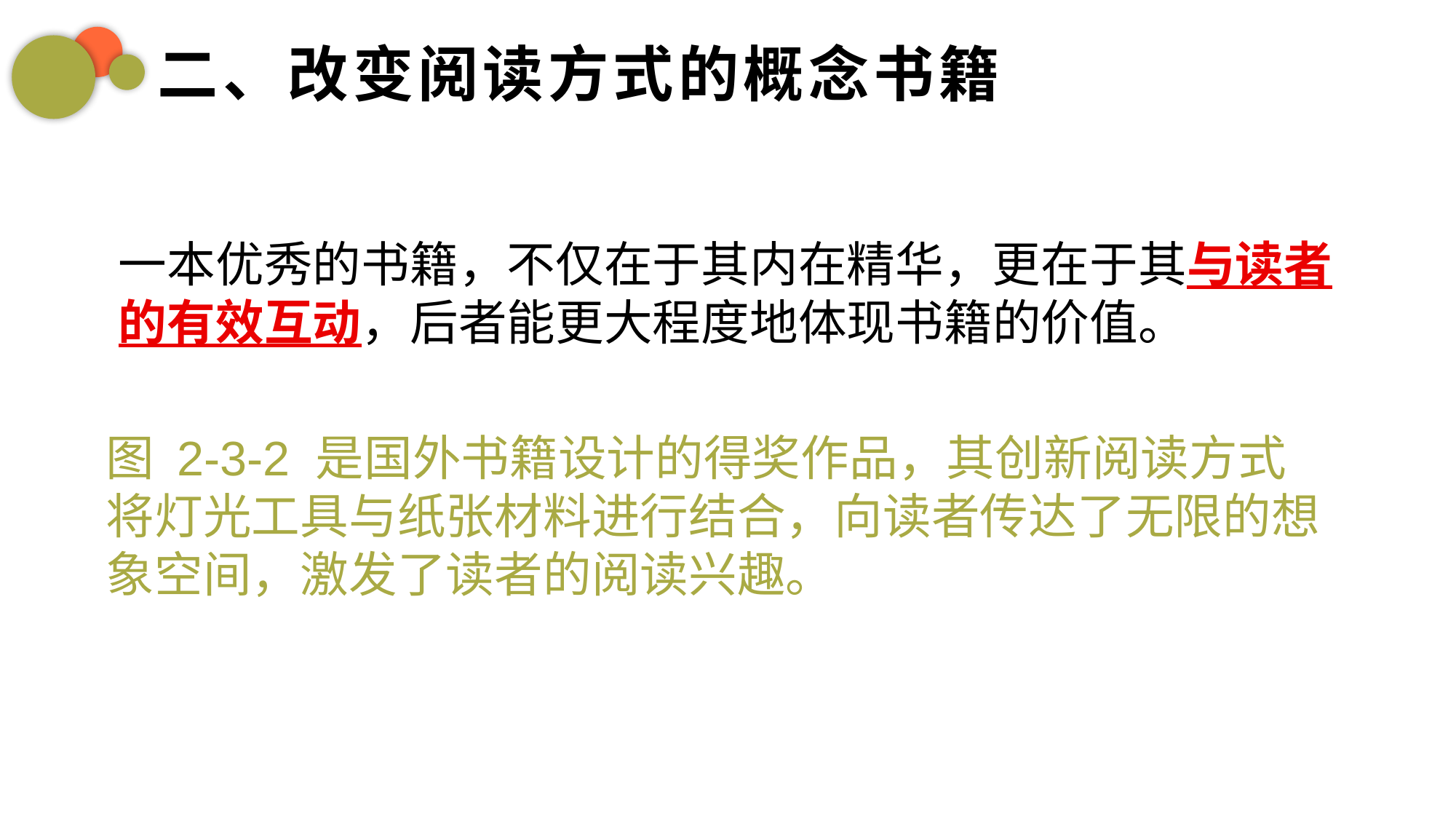

二、改变阅读方式的概念书籍
一本优秀的书籍，不仅在于其内在精华，更在于其与读者的有效互动，后者能更大程度地体现书籍的价值。
图 2-3-2 是国外书籍设计的得奖作品，其创新阅读方式将灯光工具与纸张材料进行结合，向读者传达了无限的想象空间，激发了读者的阅读兴趣。